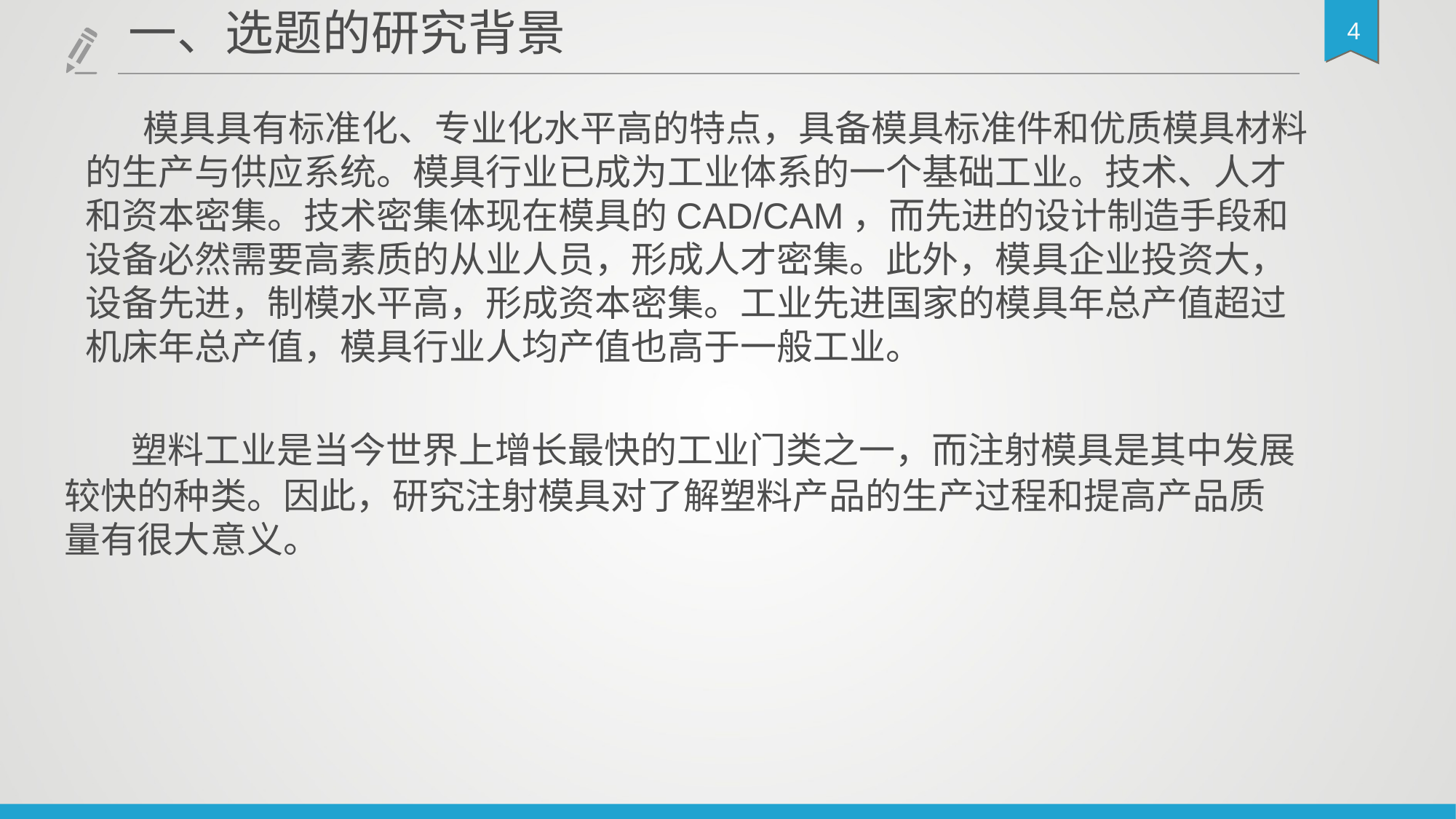

一、选题的研究背景

      模具具有标准化、专业化水平高的特点，具备模具标准件和优质模具材料的生产与供应系统。模具行业已成为工业体系的一个基础工业。技术、人才和资本密集。技术密集体现在模具的CAD/CAM，而先进的设计制造手段和设备必然需要高素质的从业人员，形成人才密集。此外，模具企业投资大，设备先进，制模水平高，形成资本密集。工业先进国家的模具年总产值超过机床年总产值，模具行业人均产值也高于一般工业。
     塑料工业是当今世界上增长最快的工业门类之一，而注射模具是其中发展较快的种类。因此，研究注射模具对了解塑料产品的生产过程和提高产品质量有很大意义。